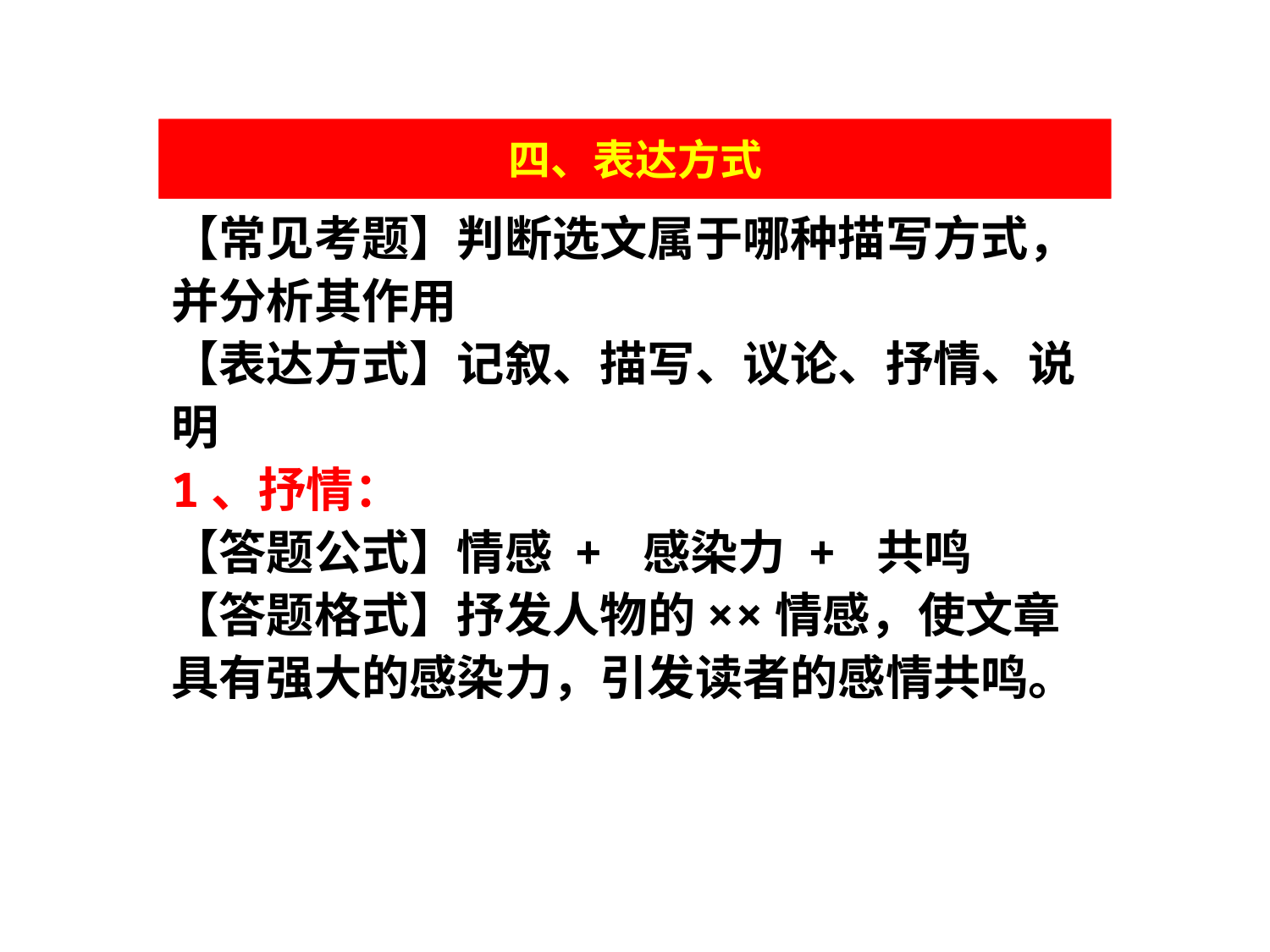

四、品味词语
四、表达方式
【常见考题】判断选文属于哪种描写方式，并分析其作用
【表达方式】记叙、描写、议论、抒情、说明
1、抒情：
【答题公式】情感 + 感染力 + 共鸣
【答题格式】抒发人物的××情感，使文章具有强大的感染力，引发读者的感情共鸣。

17